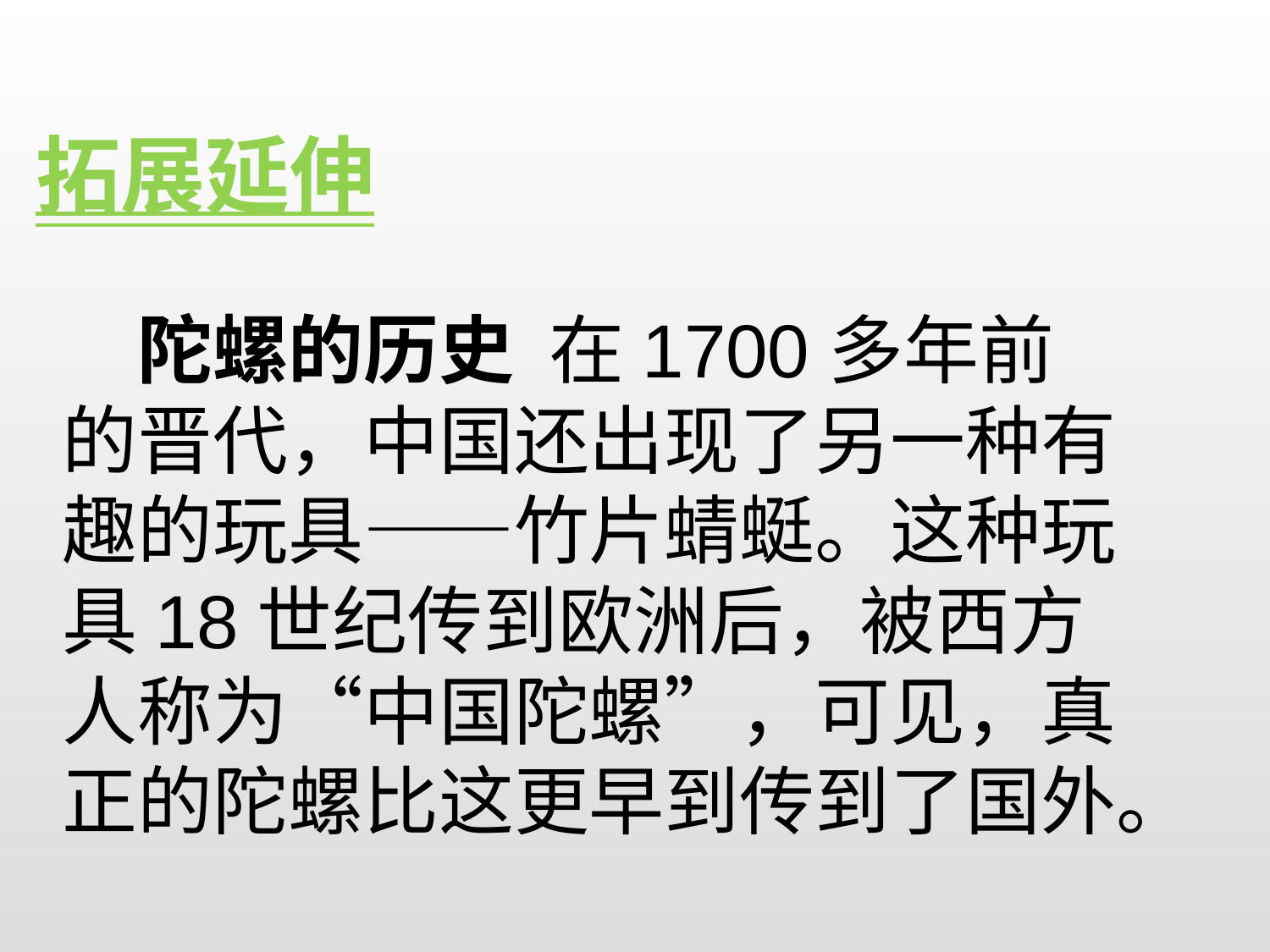

拓展延伸
    陀螺的历史  在1700多年前的晋代，中国还出现了另一种有趣的玩具——竹片蜻蜓。这种玩具18世纪传到欧洲后，被西方人称为“中国陀螺”，可见，真正的陀螺比这更早到传到了国外。